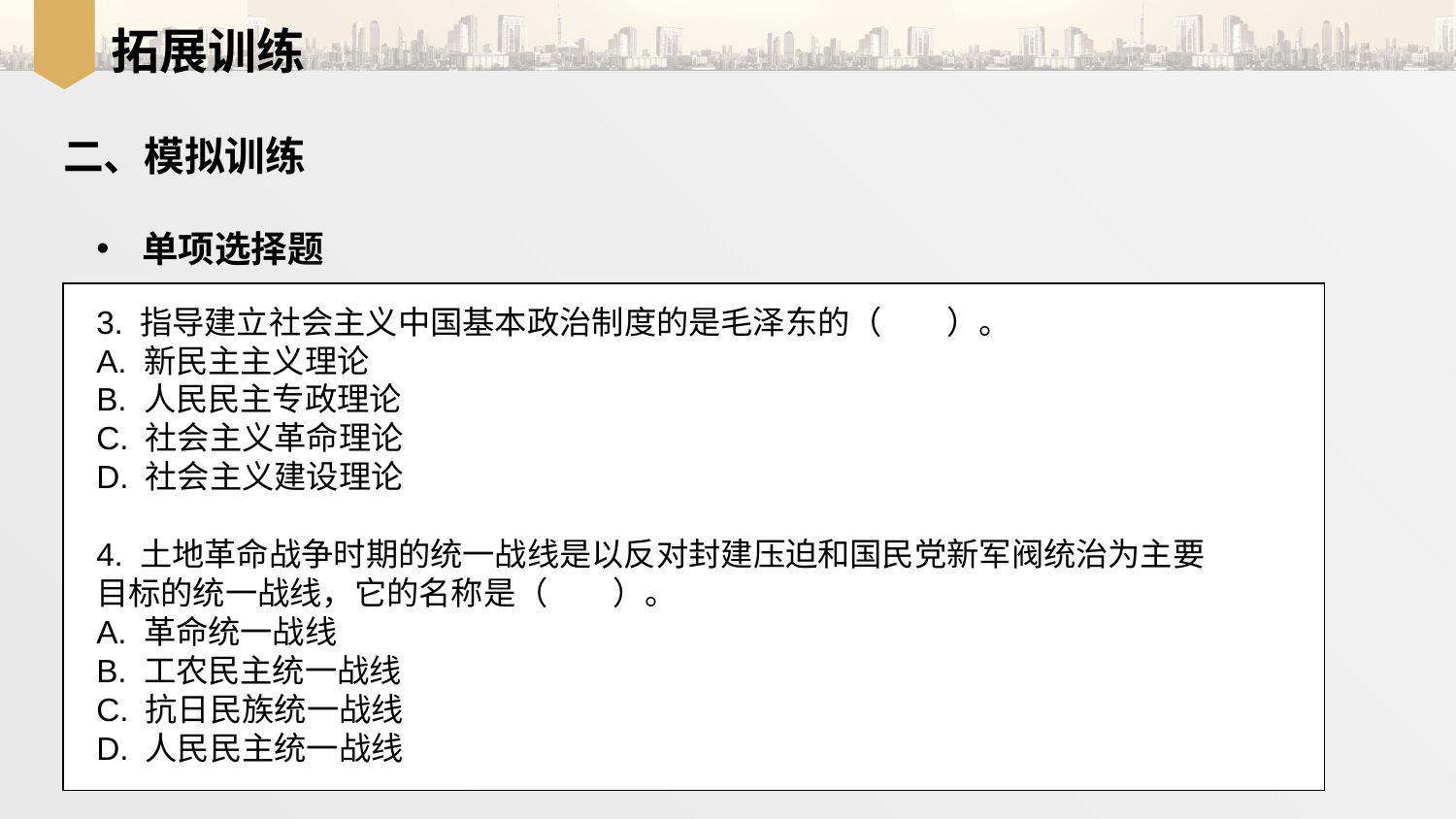

拓展训练
二、模拟训练
单项选择题

3. 指导建立社会主义中国基本政治制度的是毛泽东的（　　）。
A. 新民主主义理论
B. 人民民主专政理论
C. 社会主义革命理论
D. 社会主义建设理论

4. 土地革命战争时期的统一战线是以反对封建压迫和国民党新军阀统治为主要
目标的统一战线，它的名称是（　　）。
A. 革命统一战线
B. 工农民主统一战线
C. 抗日民族统一战线
D. 人民民主统一战线